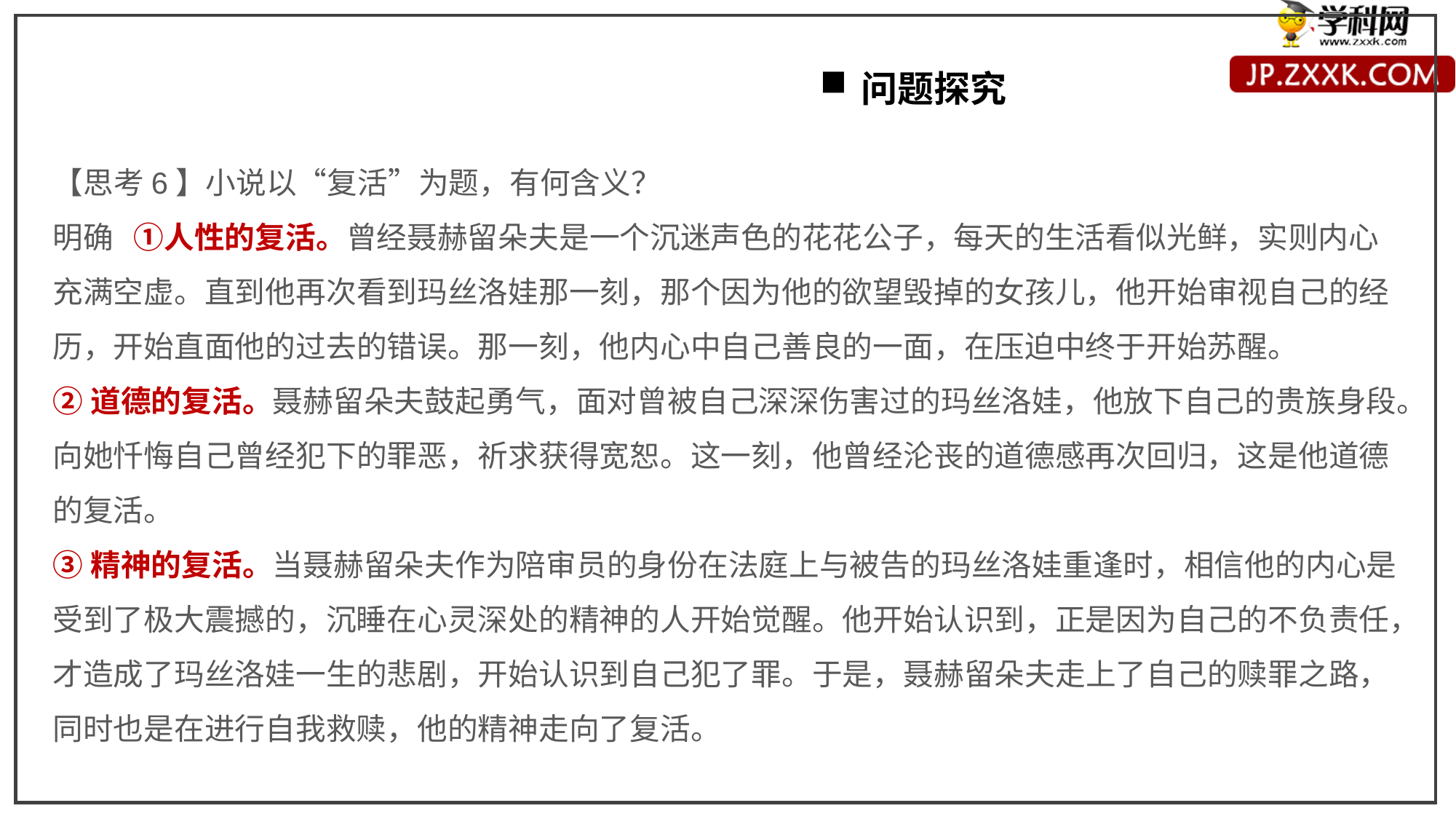

问题探究
【思考6】小说以“复活”为题，有何含义？
明确   ①人性的复活。曾经聂赫留朵夫是一个沉迷声色的花花公子，每天的生活看似光鲜，实则内心充满空虚。直到他再次看到玛丝洛娃那一刻，那个因为他的欲望毁掉的女孩儿，他开始审视自己的经历，开始直面他的过去的错误。那一刻，他内心中自己善良的一面，在压迫中终于开始苏醒。
②道德的复活。聂赫留朵夫鼓起勇气，面对曾被自己深深伤害过的玛丝洛娃，他放下自己的贵族身段。向她忏悔自己曾经犯下的罪恶，祈求获得宽恕。这一刻，他曾经沦丧的道德感再次回归，这是他道德的复活。
③精神的复活。当聂赫留朵夫作为陪审员的身份在法庭上与被告的玛丝洛娃重逢时，相信他的内心是受到了极大震撼的，沉睡在心灵深处的精神的人开始觉醒。他开始认识到，正是因为自己的不负责任，才造成了玛丝洛娃一生的悲剧，开始认识到自己犯了罪。于是，聂赫留朵夫走上了自己的赎罪之路，同时也是在进行自我救赎，他的精神走向了复活。